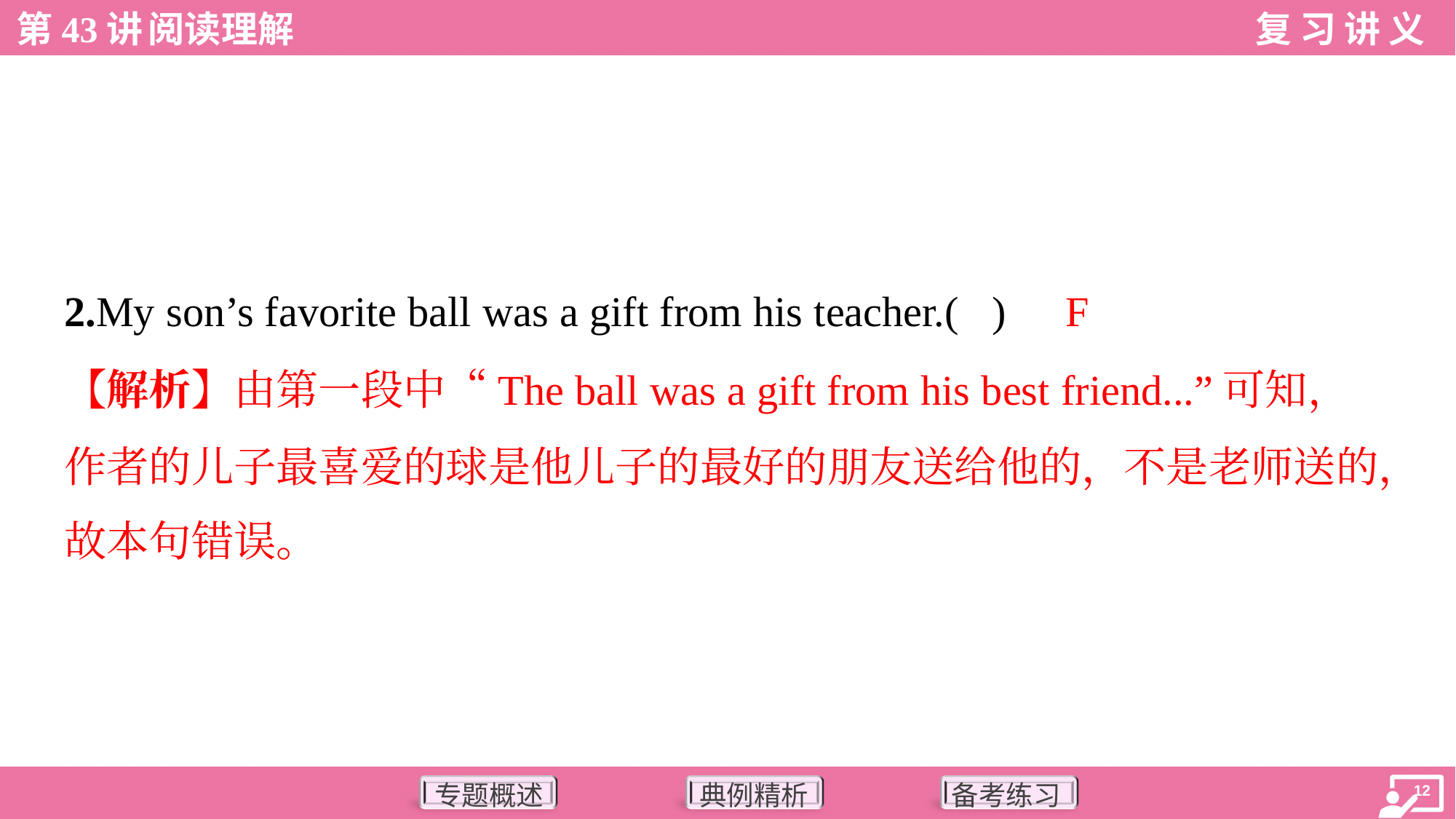

F
2.My son’s favorite ball was a gift from his teacher.(   )
【解析】由第一段中“The ball was a gift from his best friend...”可知，
作者的儿子最喜爱的球是他儿子的最好的朋友送给他的，不是老师送的，
故本句错误。